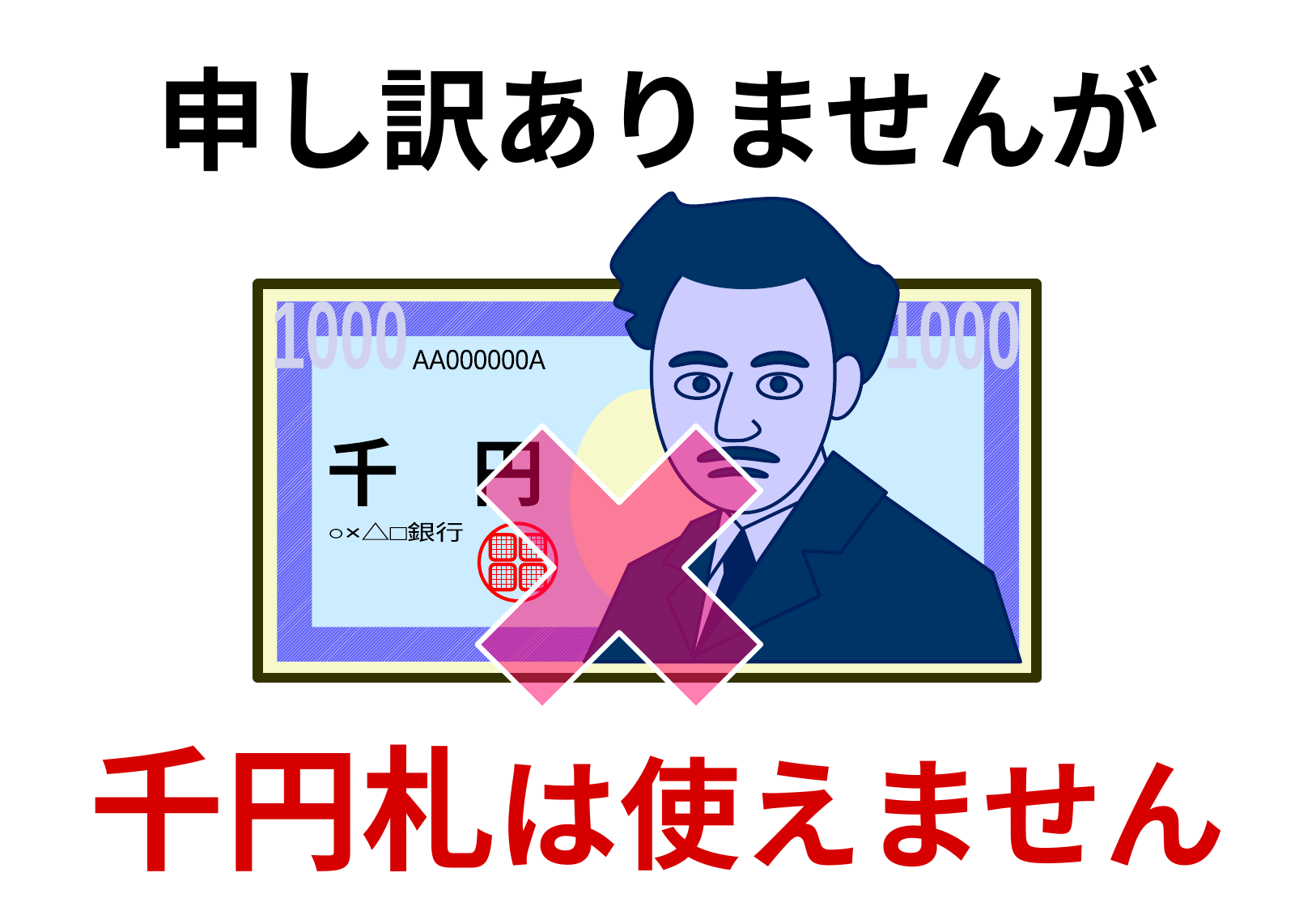

申し訳ありませんが

1000
1000
AA000000A

千　円
○×△□銀行

千円札は使えません